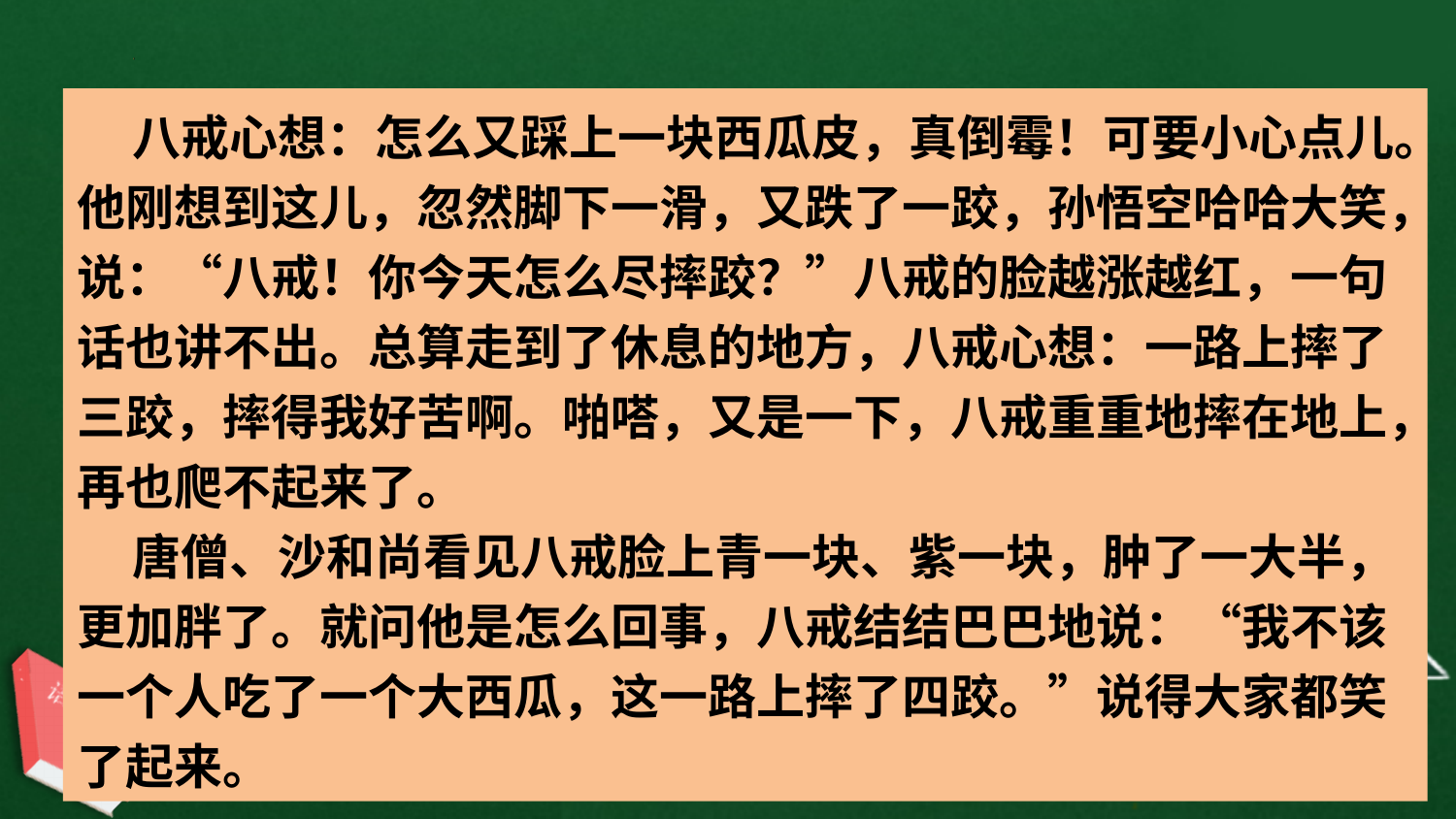

八戒心想：怎么又踩上一块西瓜皮，真倒霉！可要小心点儿。他刚想到这儿，忽然脚下一滑，又跌了一跤，孙悟空哈哈大笑，说：“八戒！你今天怎么尽摔跤？”八戒的脸越涨越红，一句话也讲不出。总算走到了休息的地方，八戒心想：一路上摔了三跤，摔得我好苦啊。啪嗒，又是一下，八戒重重地摔在地上，再也爬不起来了。
    唐僧、沙和尚看见八戒脸上青一块、紫一块，肿了一大半，更加胖了。就问他是怎么回事，八戒结结巴巴地说：“我不该一个人吃了一个大西瓜，这一路上摔了四跤。”说得大家都笑了起来。